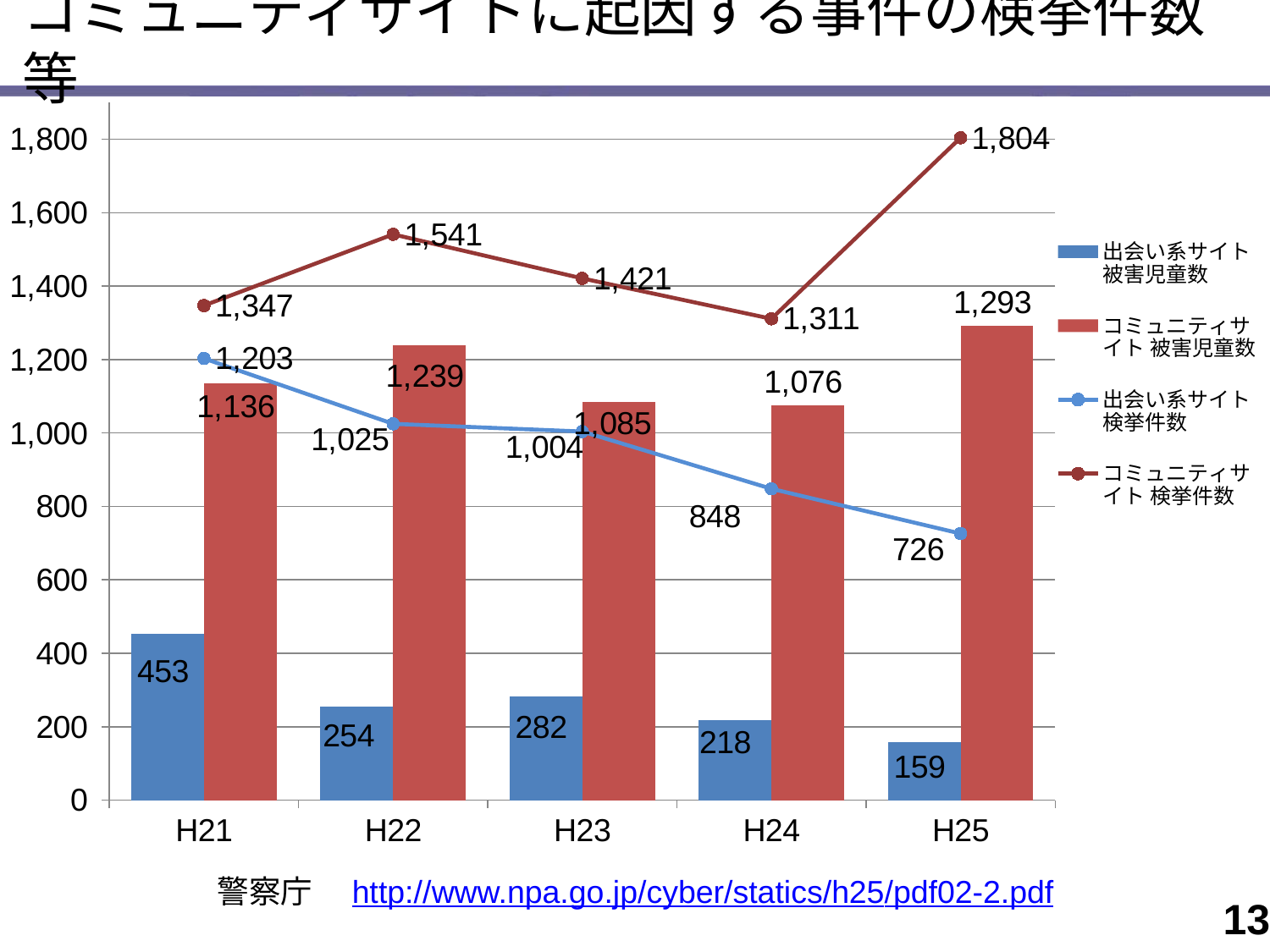

コミュニティサイトに起因する事件の検挙件数等

### Chart

| Category | 出会い系サイト 被害児童数 | コミュニティサイト 被害児童数 | 出会い系サイト 検挙件数 | コミュニティサイト 検挙件数 |
|---|---|---|---|---|
| H21 | 453.0 | 1136.0 | 1203.0 | 1347.0 |
| H22 | 254.0 | 1239.0 | 1025.0 | 1541.0 |
| H23 | 282.0 | 1085.0 | 1004.0 | 1421.0 |
| H24 | 218.0 | 1076.0 | 848.0 | 1311.0 |
| H25 | 159.0 | 1293.0 | 726.0 | 1804.0 |
警察庁　http://www.npa.go.jp/cyber/statics/h25/pdf02-2.pdf
13